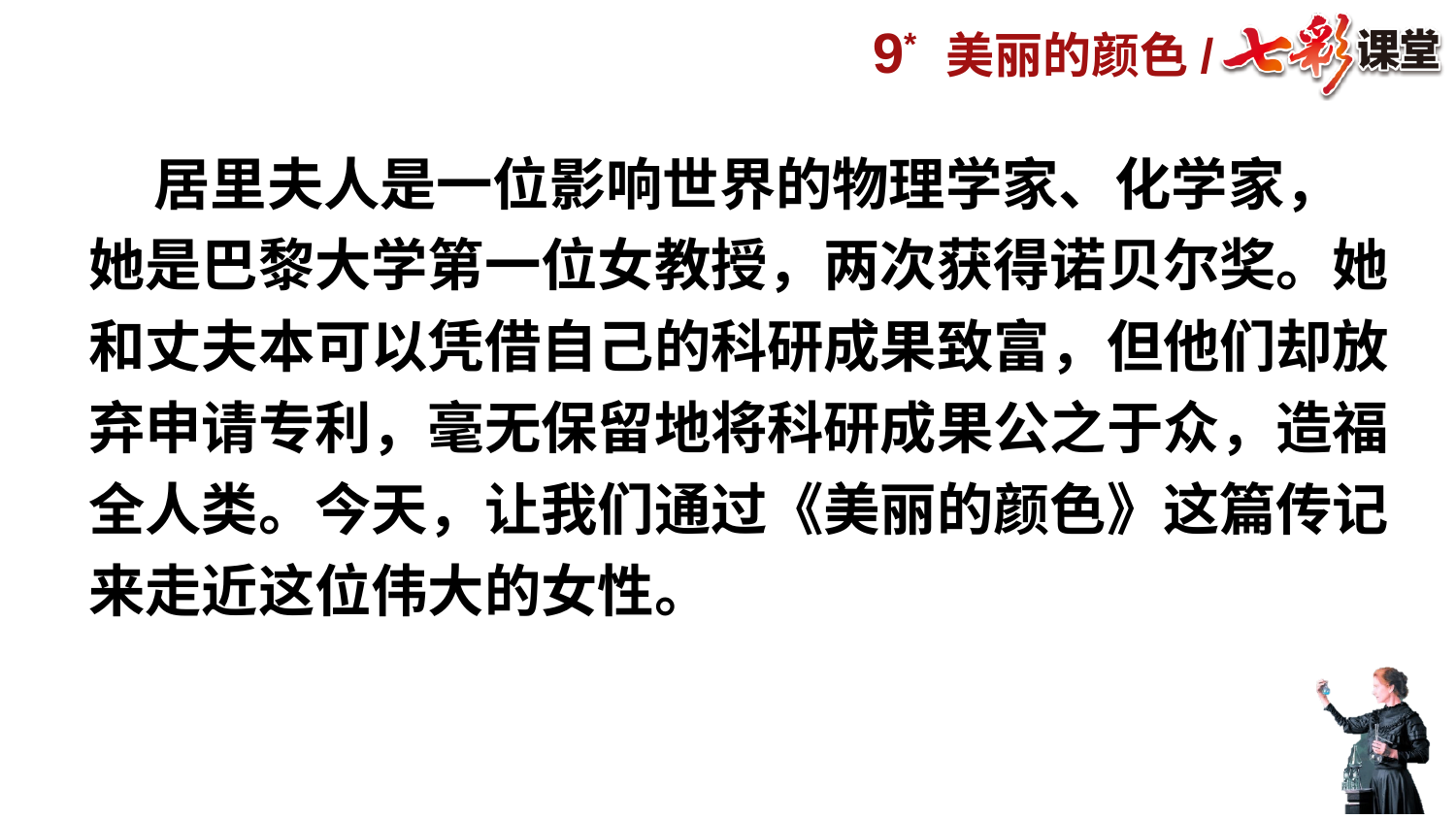

居里夫人是一位影响世界的物理学家、化学家，她是巴黎大学第一位女教授，两次获得诺贝尔奖。她和丈夫本可以凭借自己的科研成果致富，但他们却放弃申请专利，毫无保留地将科研成果公之于众，造福全人类。今天，让我们通过《美丽的颜色》这篇传记来走近这位伟大的女性。